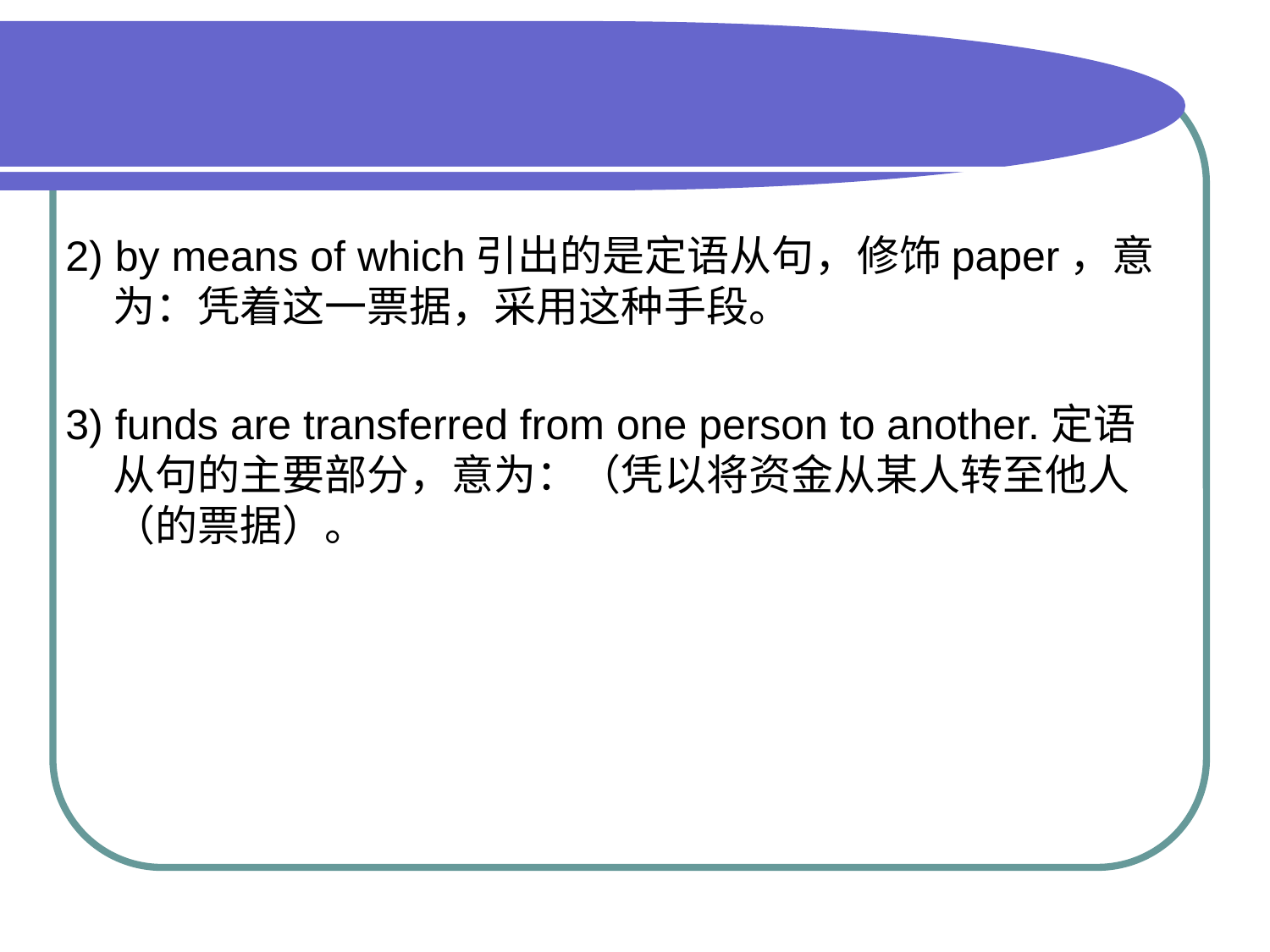

#
2) by means of which引出的是定语从句，修饰paper，意为：凭着这一票据，采用这种手段。

3) funds are transferred from one person to another.定语从句的主要部分，意为：（凭以将资金从某人转至他人（的票据）。